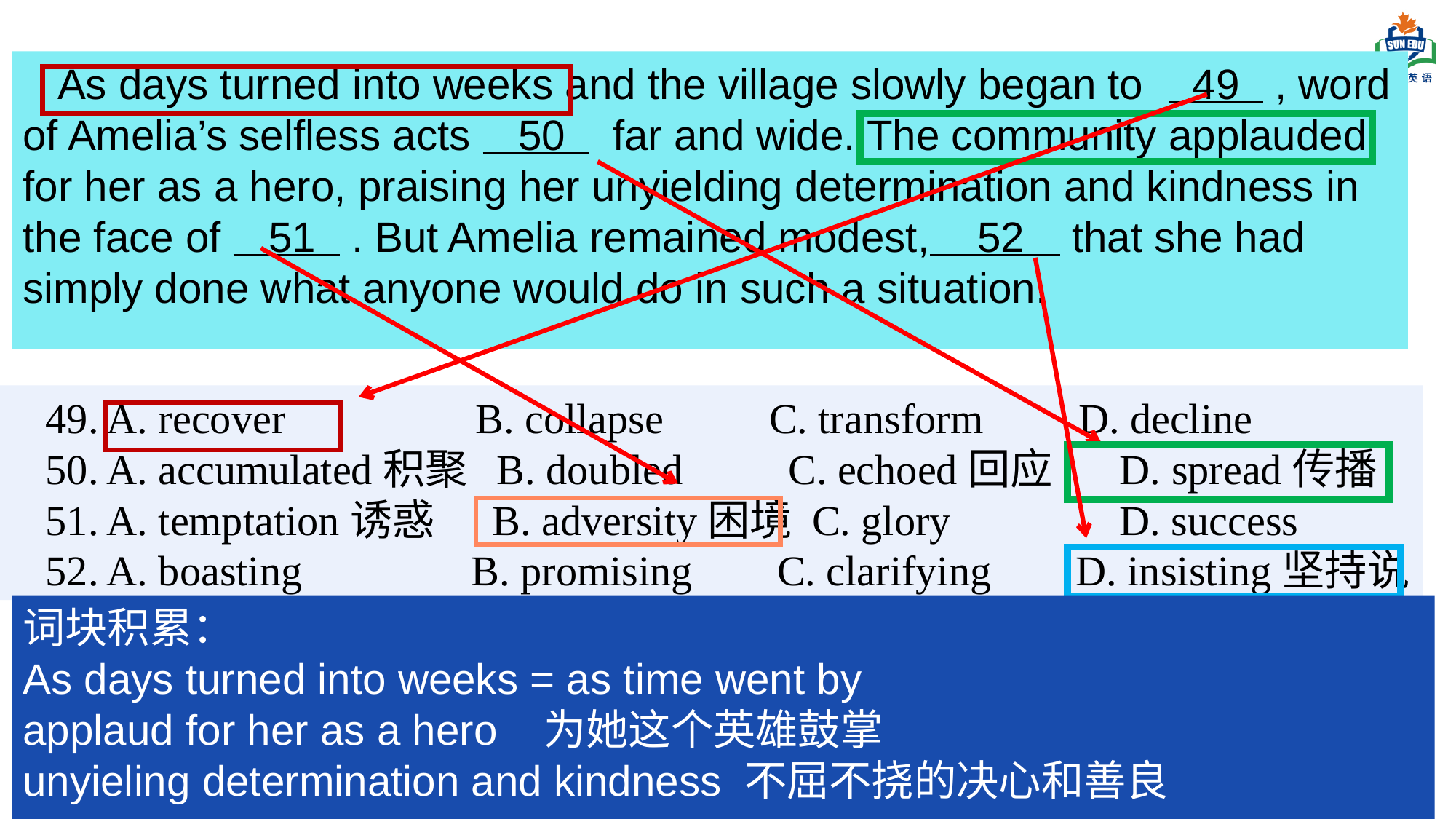

As days turned into weeks and the village slowly began to    49   , word of Amelia’s selfless acts    50    far and wide. The community applauded for her as a hero, praising her unyielding determination and kindness in the face of    51   . But Amelia remained modest,    52    that she had simply done what anyone would do in such a situation.

49. A. recover                  B. collapse          C. transform         D. decline
50. A. accumulated积聚  B. doubled          C. echoed回应      D. spread传播
51. A. temptation诱惑     B. adversity困境 C. glory                D. success
52. A. boasting                B. promising        C. clarifying        D. insisting坚持说

词块积累：
As days turned into weeks = as time went by
applaud for her as a hero   为她这个英雄鼓掌
unyieling determination and kindness 不屈不挠的决心和善良

Tip: 完形中“time and event” 往往相互关联，时间往往标志着事件，即用.
     词倾向的改变; 同时故事中的人设也决定了用词。
eg: the village began to breathe 和words of...spread是为一组同倾向词。